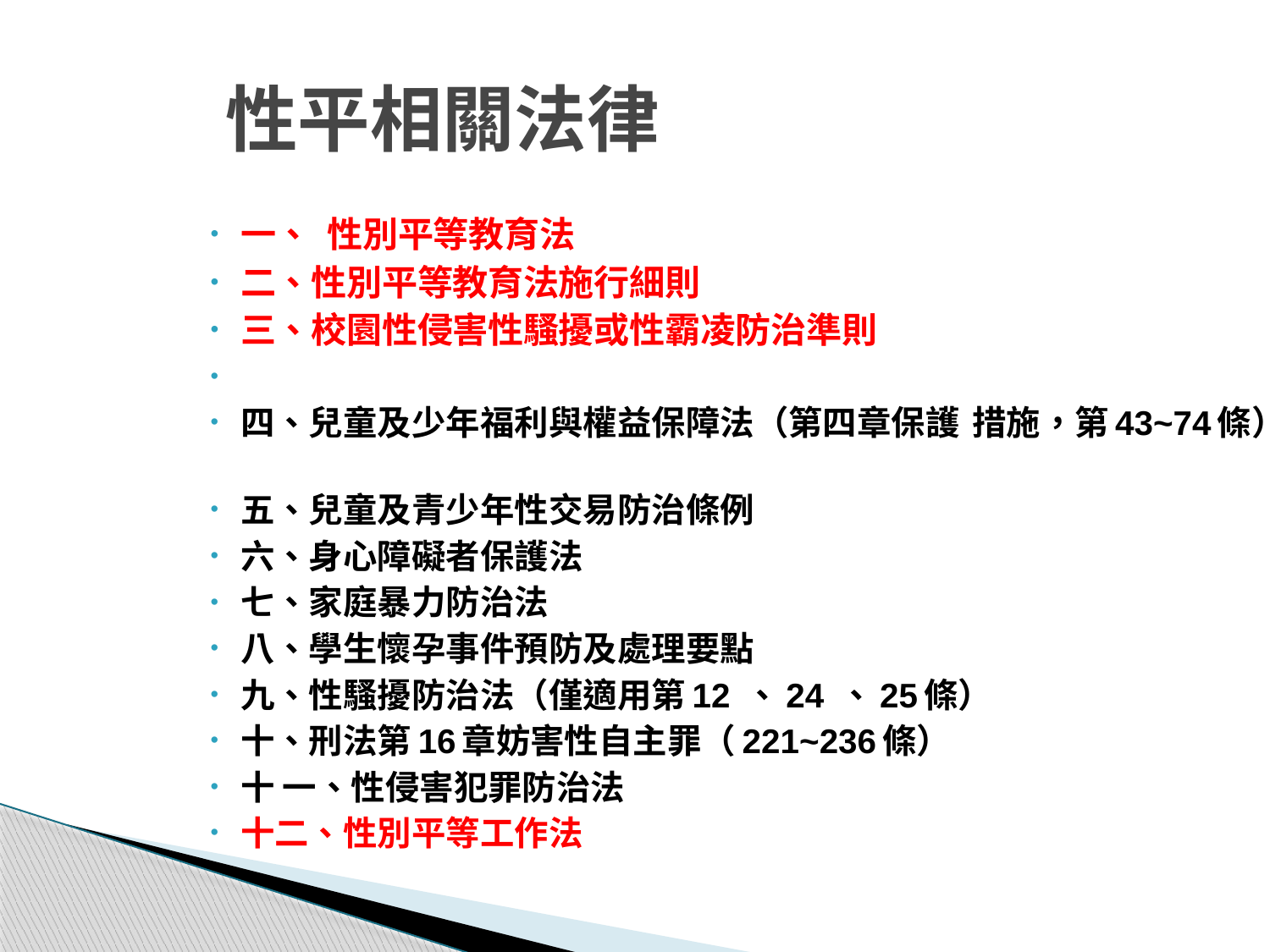

# 性平相關法律
一、  性別平等教育法
二、性別平等教育法施行細則
三、校園性侵害性騷擾或性霸凌防治準則

四、兒童及少年福利與權益保障法（第四章保護		措施，第43~74條）
五、兒童及青少年性交易防治條例
六、身心障礙者保護法
七、家庭暴力防治法
八、學生懷孕事件預防及處理要點
九、性騷擾防治法（僅適用第12 、24 、25條）
十、刑法第16章妨害性自主罪（221~236條）
十 一、性侵害犯罪防治法
十二、性別平等工作法